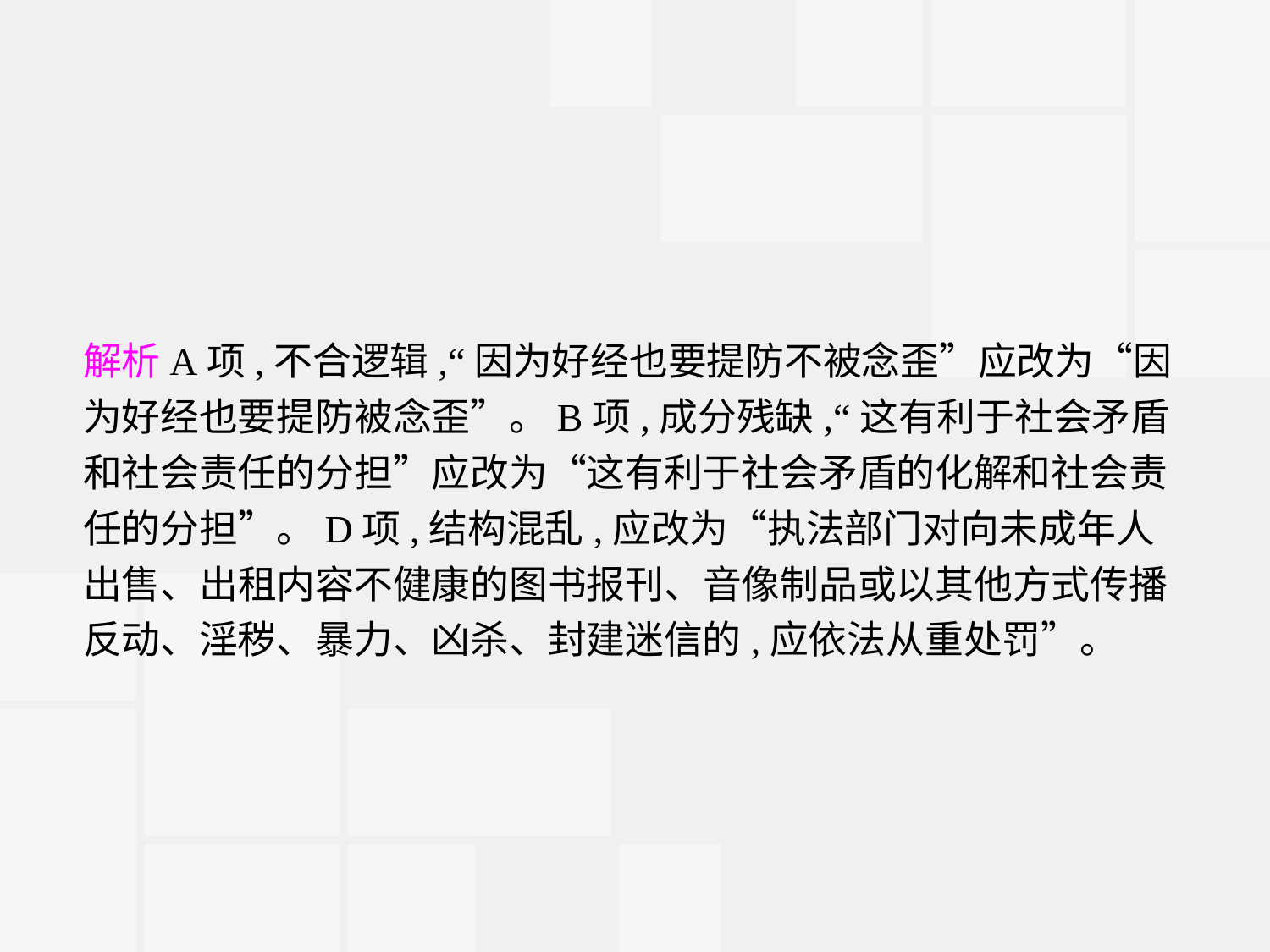

解析A项,不合逻辑,“因为好经也要提防不被念歪”应改为“因为好经也要提防被念歪”。B项,成分残缺,“这有利于社会矛盾和社会责任的分担”应改为“这有利于社会矛盾的化解和社会责任的分担”。D项,结构混乱,应改为“执法部门对向未成年人出售、出租内容不健康的图书报刊、音像制品或以其他方式传播反动、淫秽、暴力、凶杀、封建迷信的,应依法从重处罚”。